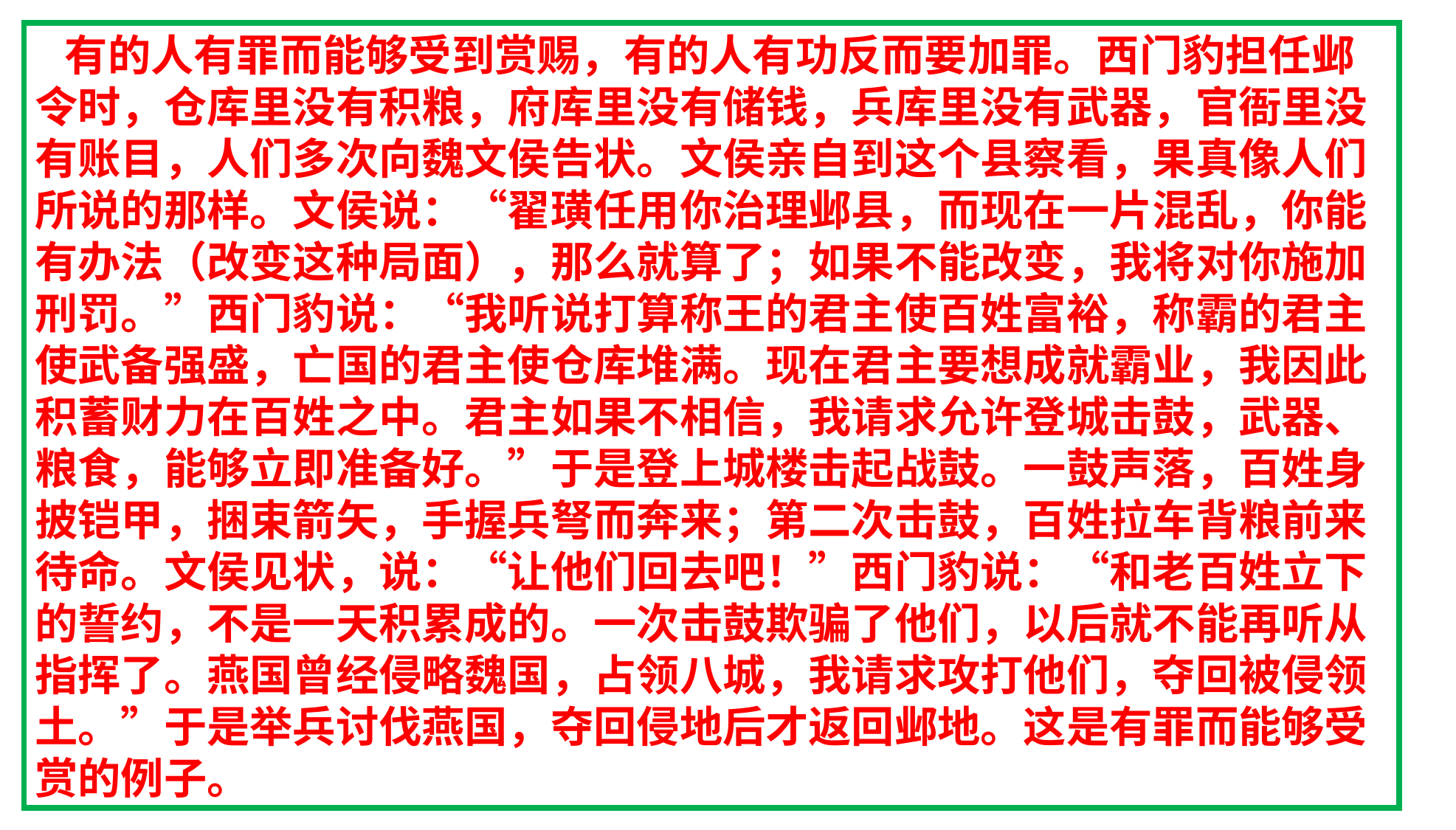

有的人有罪而能够受到赏赐，有的人有功反而要加罪。西门豹担任邺令时，仓库里没有积粮，府库里没有储钱，兵库里没有武器，官衙里没有账目，人们多次向魏文侯告状。文侯亲自到这个县察看，果真像人们所说的那样。文侯说：“翟璜任用你治理邺县，而现在一片混乱，你能有办法（改变这种局面），那么就算了；如果不能改变，我将对你施加刑罚。”西门豹说：“我听说打算称王的君主使百姓富裕，称霸的君主使武备强盛，亡国的君主使仓库堆满。现在君主要想成就霸业，我因此积蓄财力在百姓之中。君主如果不相信，我请求允许登城击鼓，武器、粮食，能够立即准备好。”于是登上城楼击起战鼓。一鼓声落，百姓身披铠甲，捆束箭矢，手握兵弩而奔来；第二次击鼓，百姓拉车背粮前来待命。文侯见状，说：“让他们回去吧！”西门豹说：“和老百姓立下的誓约，不是一天积累成的。一次击鼓欺骗了他们，以后就不能再听从指挥了。燕国曾经侵略魏国，占领八城，我请求攻打他们，夺回被侵领土。”于是举兵讨伐燕国，夺回侵地后才返回邺地。这是有罪而能够受赏的例子。